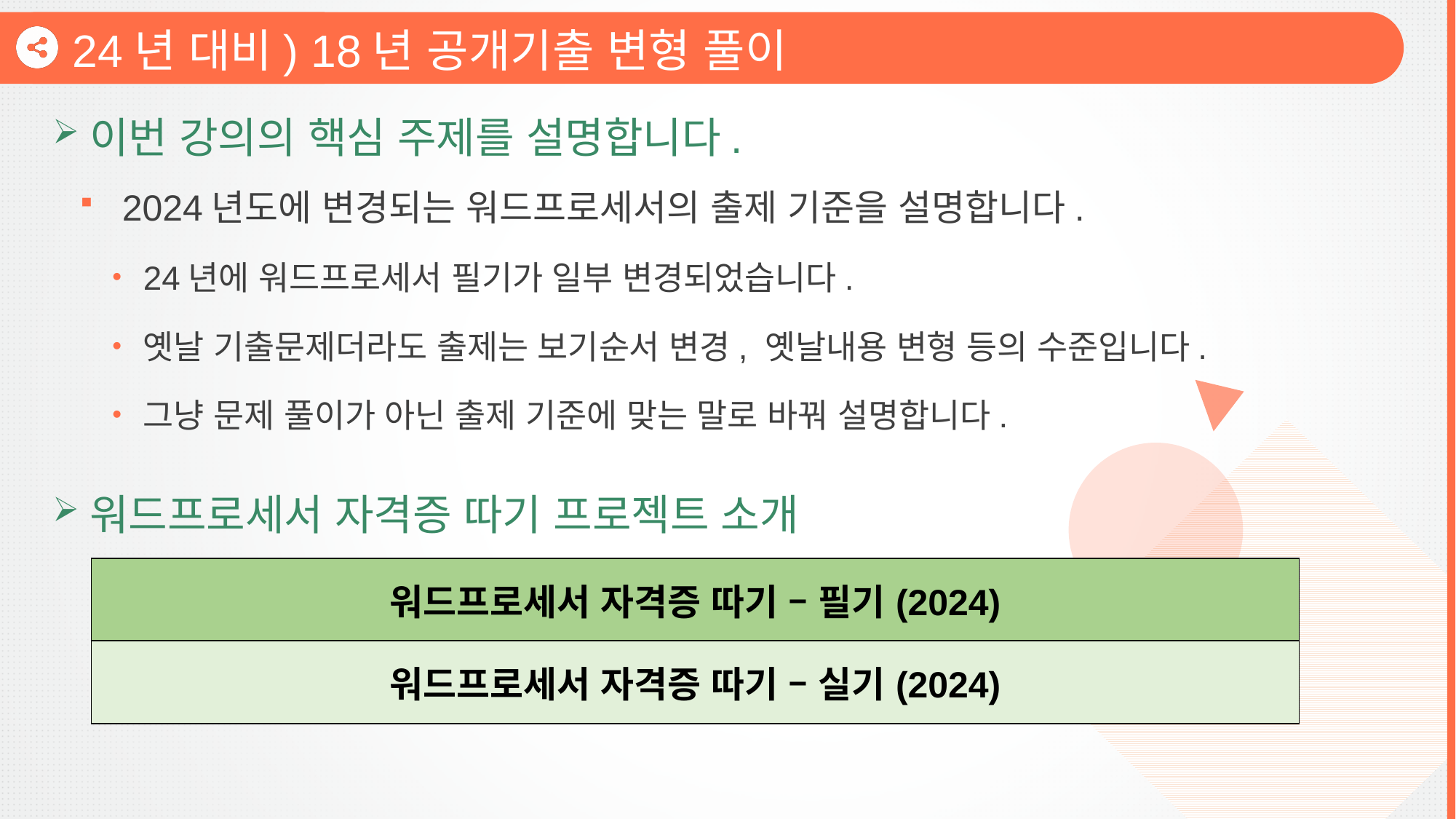

24년 대비) 18년 공개기출 변형 풀이
이번 강의의 핵심 주제를 설명합니다.
2024년도에 변경되는 워드프로세서의 출제 기준을 설명합니다.
24년에 워드프로세서 필기가 일부 변경되었습니다.
옛날 기출문제더라도 출제는 보기순서 변경, 옛날내용 변형 등의 수준입니다.
그냥 문제 풀이가 아닌 출제 기준에 맞는 말로 바꿔 설명합니다.
워드프로세서 자격증 따기 프로젝트 소개
| 워드프로세서 자격증 따기 – 필기(2024) |
| --- |
| 워드프로세서 자격증 따기 – 실기(2024) |